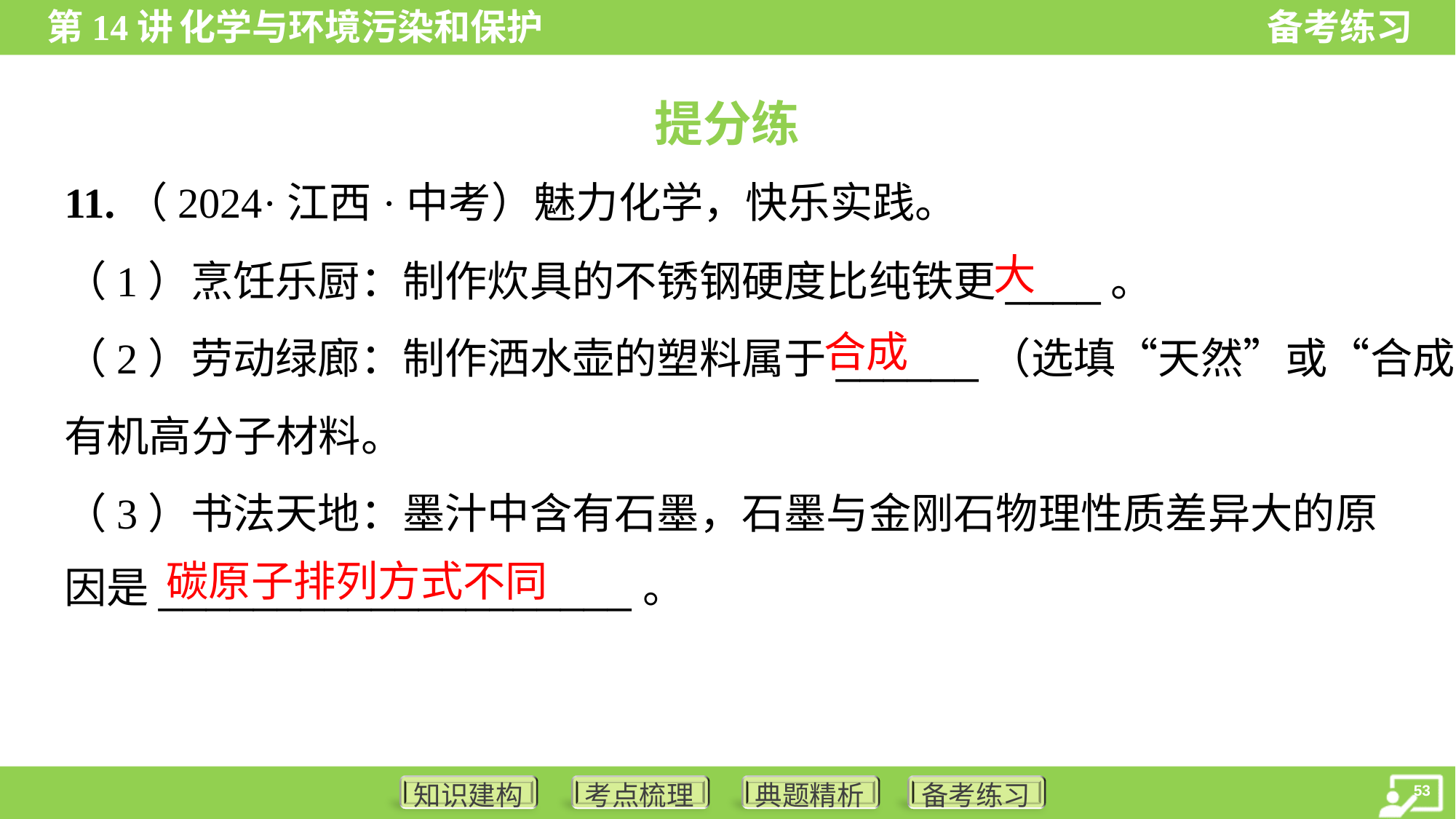

提分练
11.（2024·江西·中考）魅力化学，快乐实践。
大
（1）烹饪乐厨：制作炊具的不锈钢硬度比纯铁更____。
（2）劳动绿廊：制作洒水壶的塑料属于______（选填“天然”或“合成”）
有机高分子材料。
（3）书法天地：墨汁中含有石墨，石墨与金刚石物理性质差异大的原
因是____________________。
合成
碳原子排列方式不同